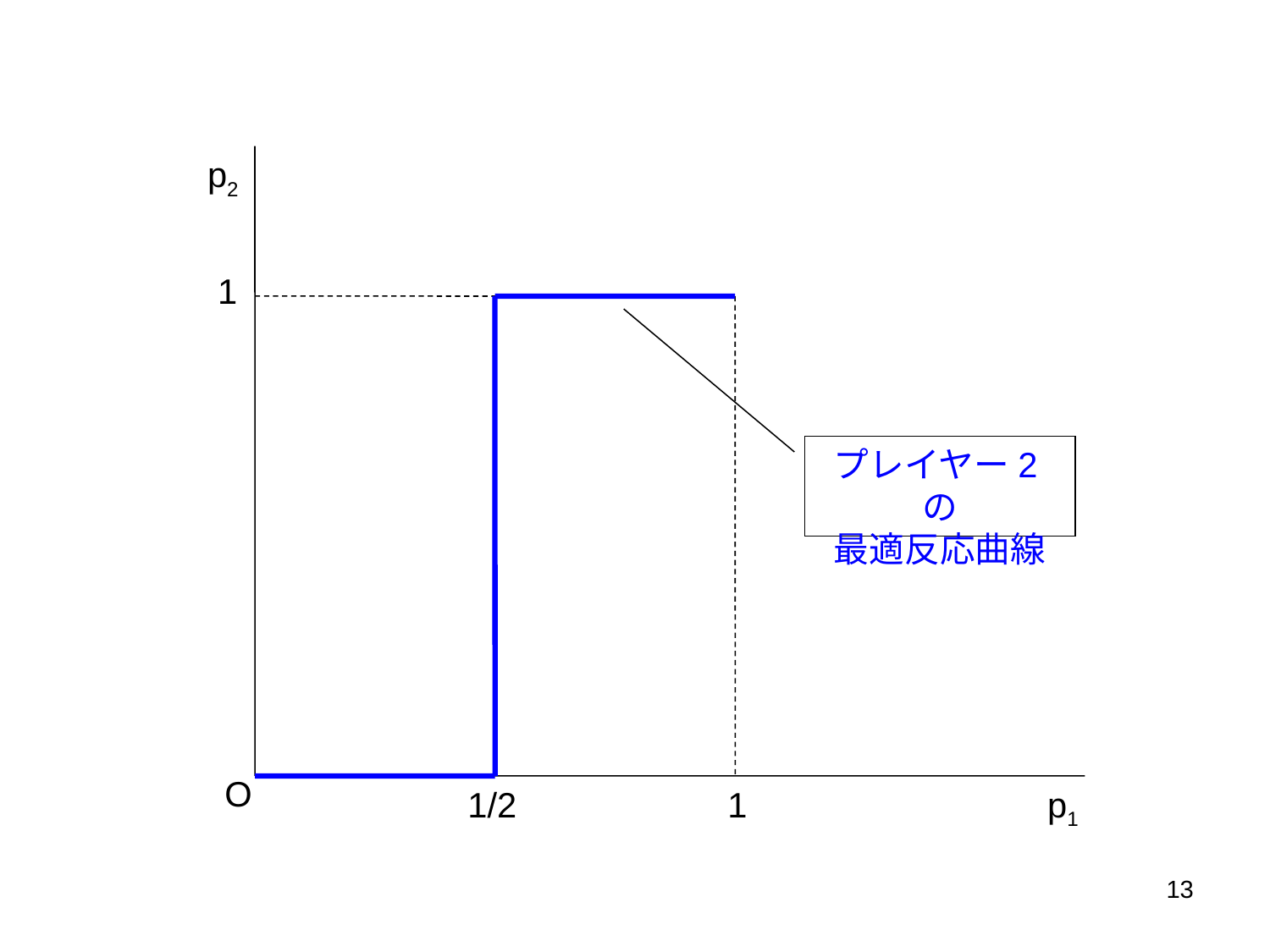

p2

1

プレイヤー2の
最適反応曲線

O

1/2
1
p1
13